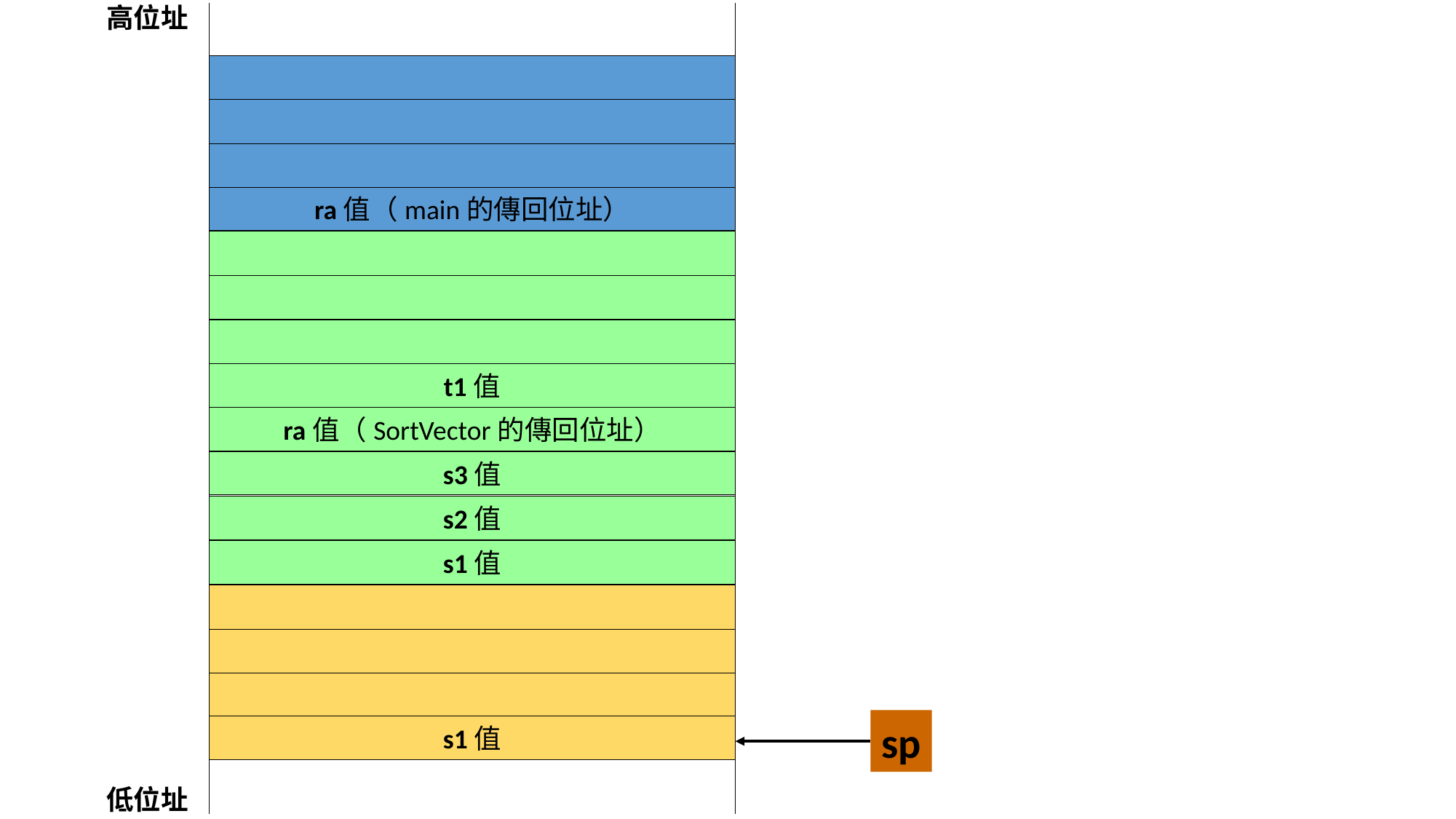

高位址

ra值（main的傳回位址）

t1值
ra值（SortVector的傳回位址）
s3值
s2值
s1值

sp
s1值
低位址